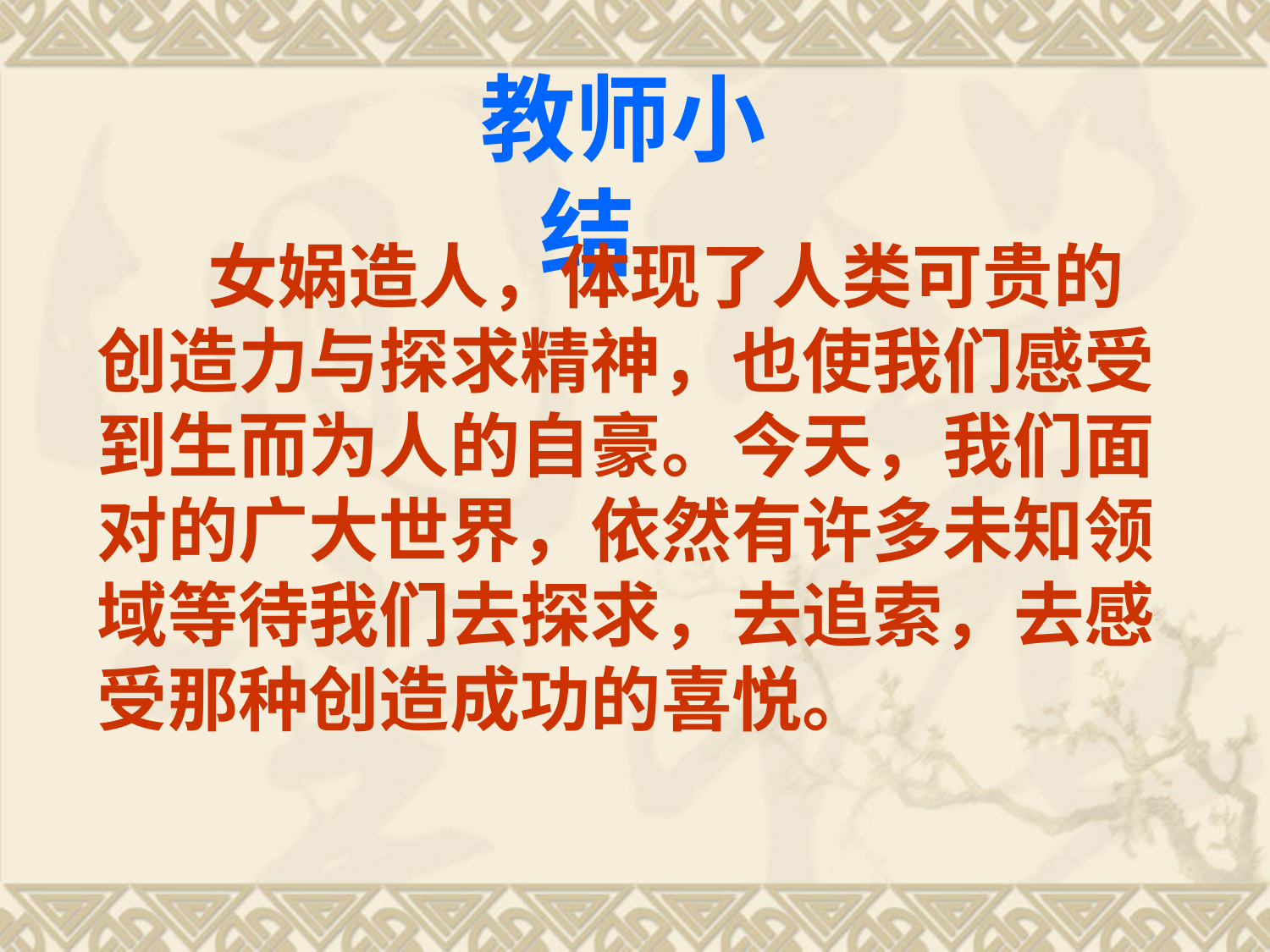

教师小结
             女娲造人，体现了人类可贵的创造力与探求精神，也使我们感受到生而为人的自豪。今天，我们面对的广大世界，依然有许多未知领域等待我们去探求，去追索，去感受那种创造成功的喜悦。